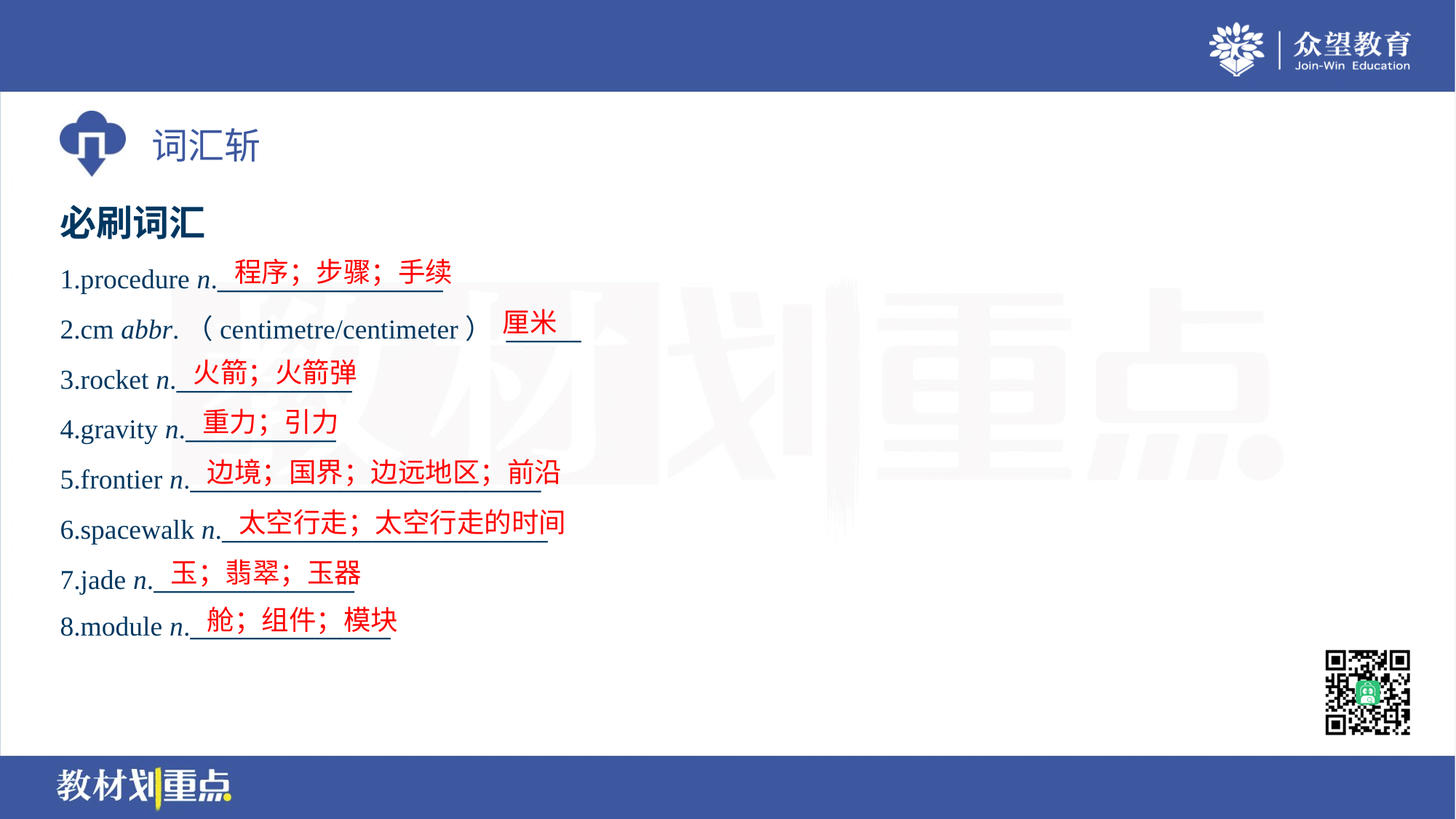

必刷词汇
程序；步骤；手续
1.procedure n.__________________
2.cm abbr.（centimetre/centimeter） ______
3.rocket n.______________
4.gravity n.____________
5.frontier n.____________________________
6.spacewalk n.__________________________
7.jade n.________________
8.module n.________________
厘米
火箭；火箭弹
重力；引力
边境；国界；边远地区；前沿
太空行走；太空行走的时间
玉；翡翠；玉器
舱；组件；模块